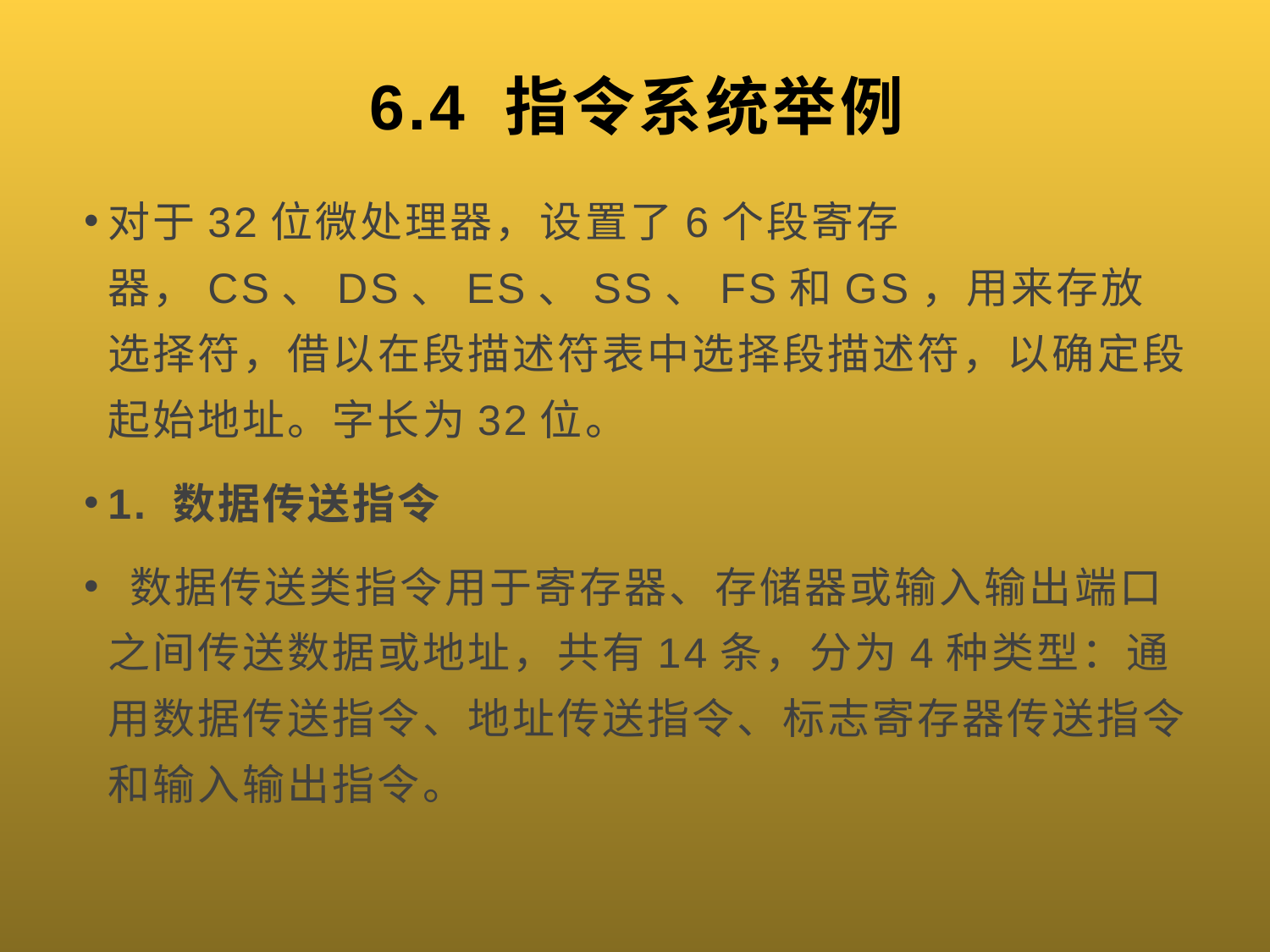

# 6.4 指令系统举例
对于32位微处理器，设置了6个段寄存器，CS、DS、ES、SS、FS和GS，用来存放选择符，借以在段描述符表中选择段描述符，以确定段起始地址。字长为32位。
1. 数据传送指令
 数据传送类指令用于寄存器、存储器或输入输出端口之间传送数据或地址，共有14条，分为4种类型：通用数据传送指令、地址传送指令、标志寄存器传送指令和输入输出指令。